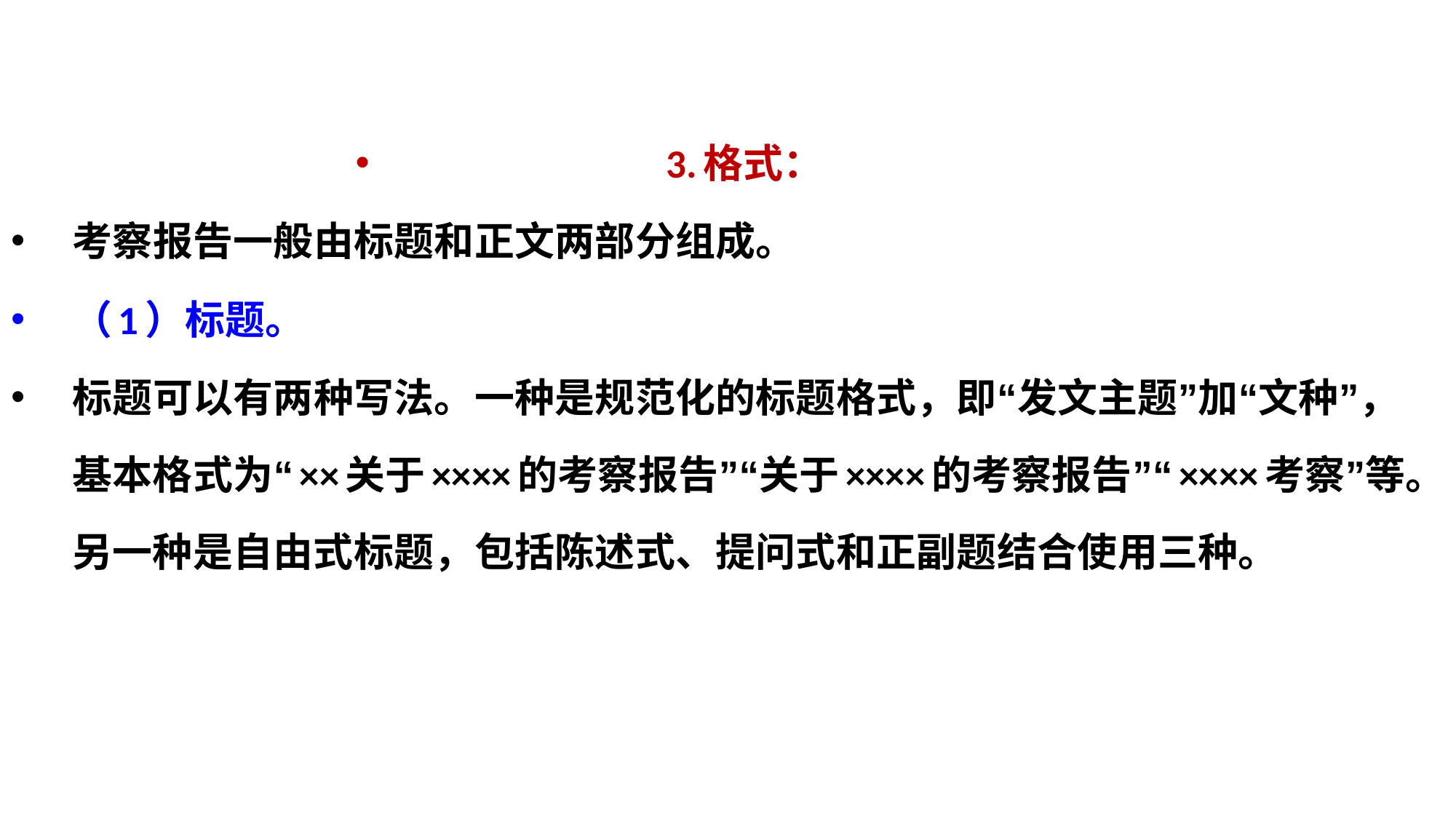

3.格式：
考察报告一般由标题和正文两部分组成。
（1）标题。
标题可以有两种写法。一种是规范化的标题格式，即“发文主题”加“文种”，基本格式为“××关于××××的考察报告”“关于××××的考察报告”“××××考察”等。另一种是自由式标题，包括陈述式、提问式和正副题结合使用三种。